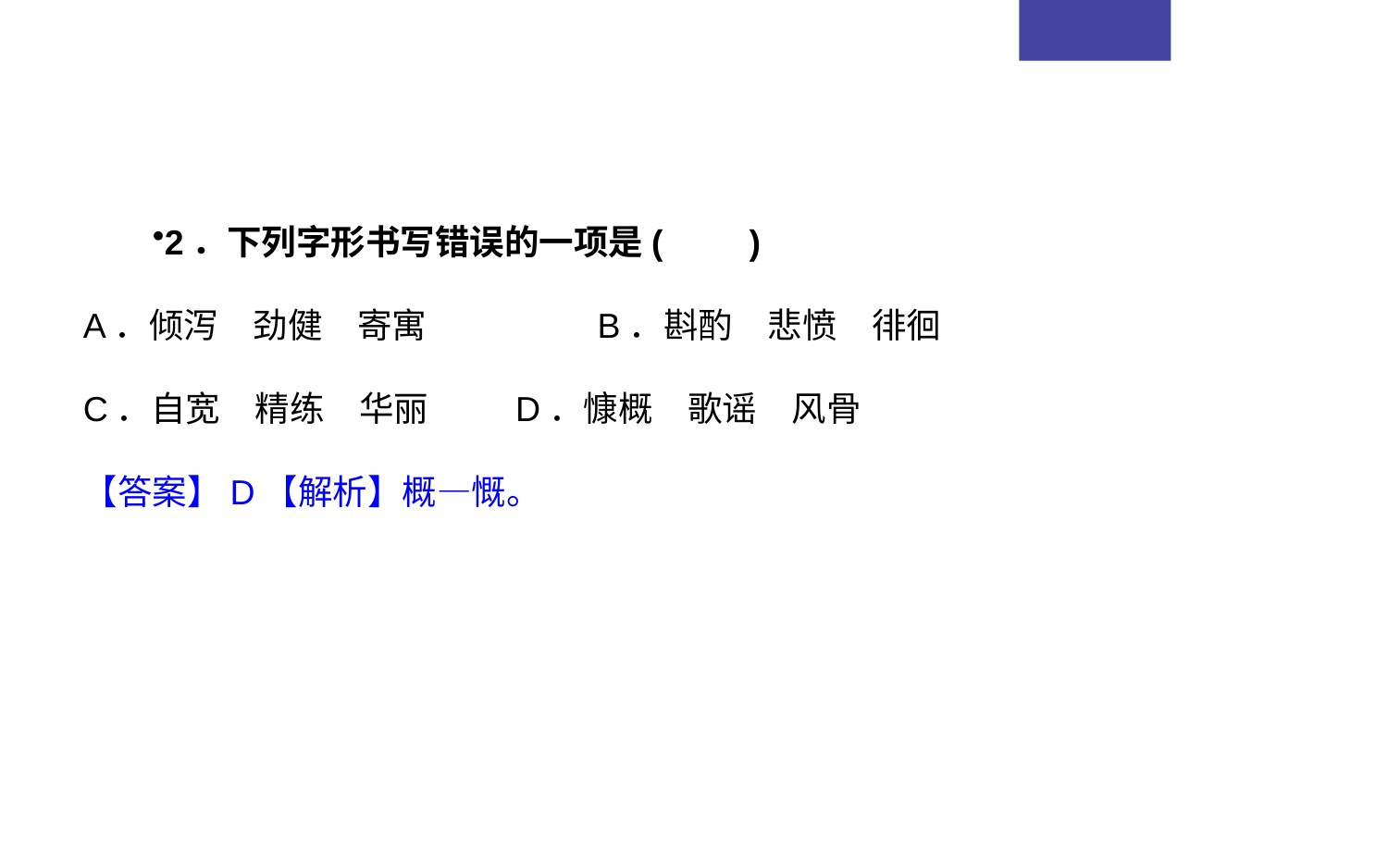

2．下列字形书写错误的一项是(　　)
A．倾泻　劲健　寄寓　　　　   B．斟酌　悲愤　徘徊
C．自宽　精练　华丽          D．慷概　歌谣　风骨
【答案】D【解析】概—慨。